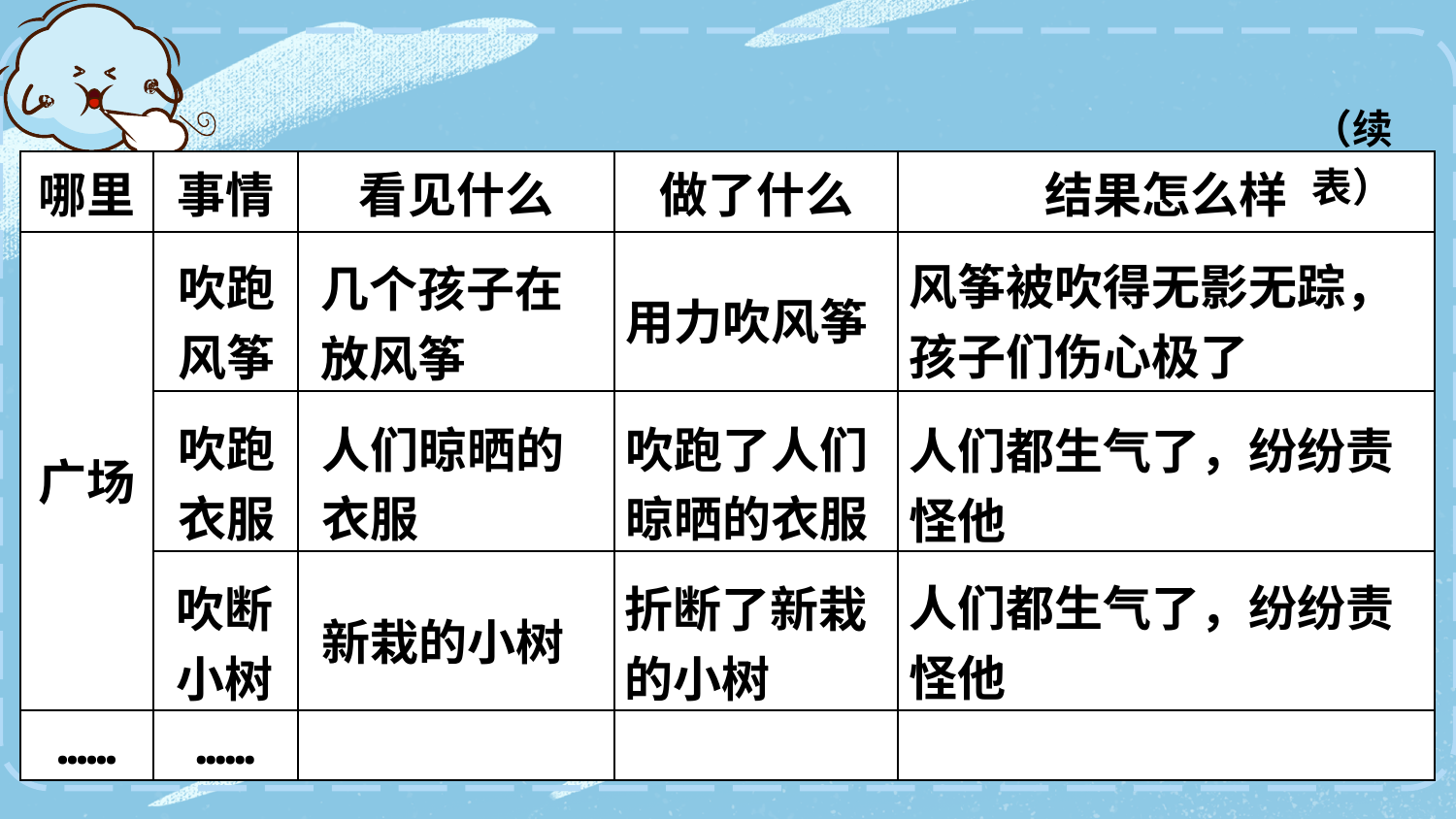

（续表）
| 哪里 | 事情 | 看见什么 | 做了什么 | 结果怎么样 |
| --- | --- | --- | --- | --- |
|  |  |  |  |  |
|  |  |  |  |  |
|  |  |  |  |  |
| …… | …… |  |  |  |
风筝被吹得无影无踪，孩子们伤心极了
吹跑风筝
几个孩子在放风筝
用力吹风筝
吹跑衣服
人们晾晒的衣服
吹跑了人们晾晒的衣服
人们都生气了，纷纷责怪他
广场
人们都生气了，纷纷责怪他
吹断小树
折断了新栽的小树
新栽的小树